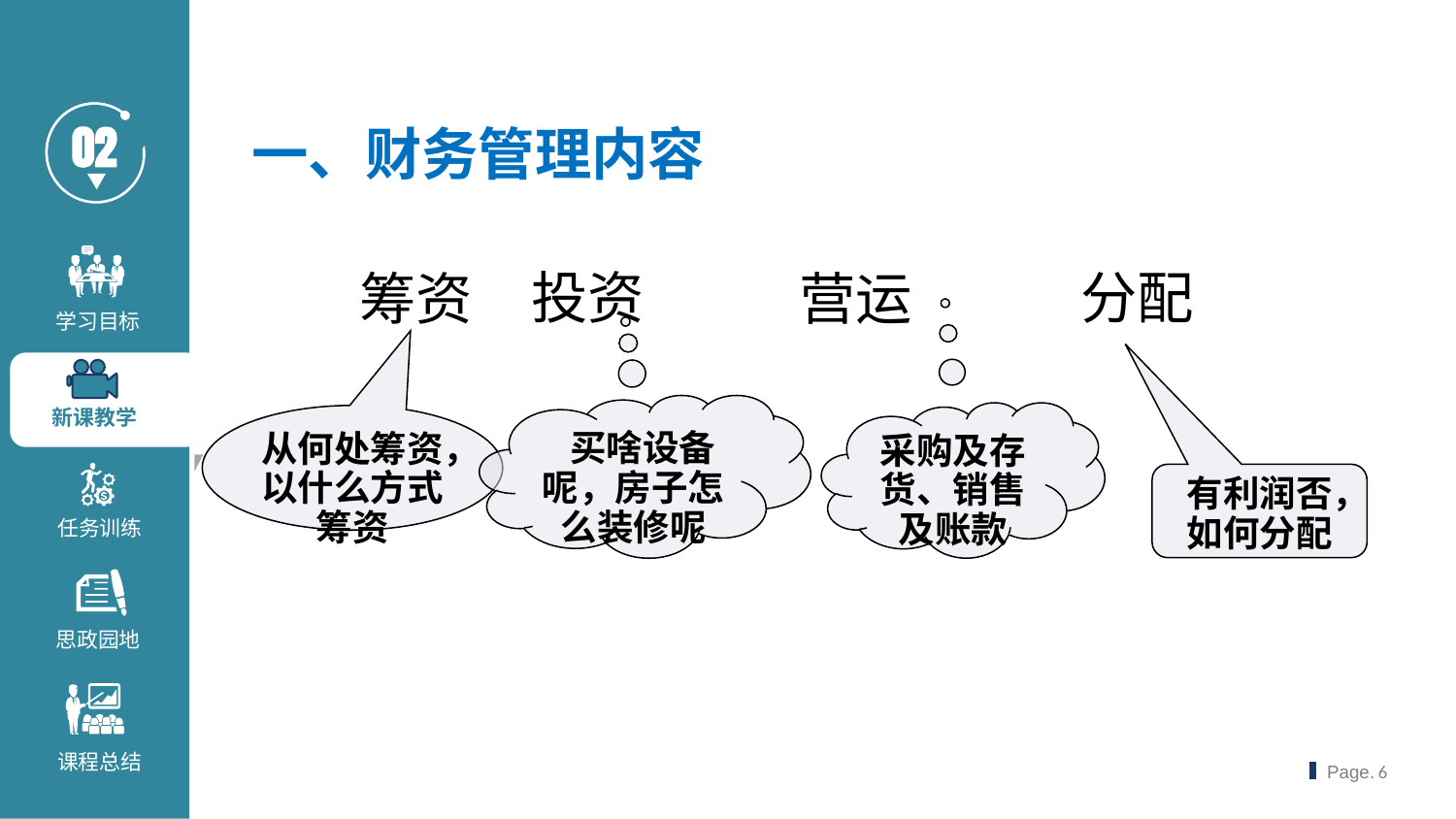

一、财务管理内容
分配
投资
营运
筹资
 买啥设备呢，房子怎么装修呢
采购及存货、销售及账款
从何处筹资，以什么方式筹资
有利润否，如何分配